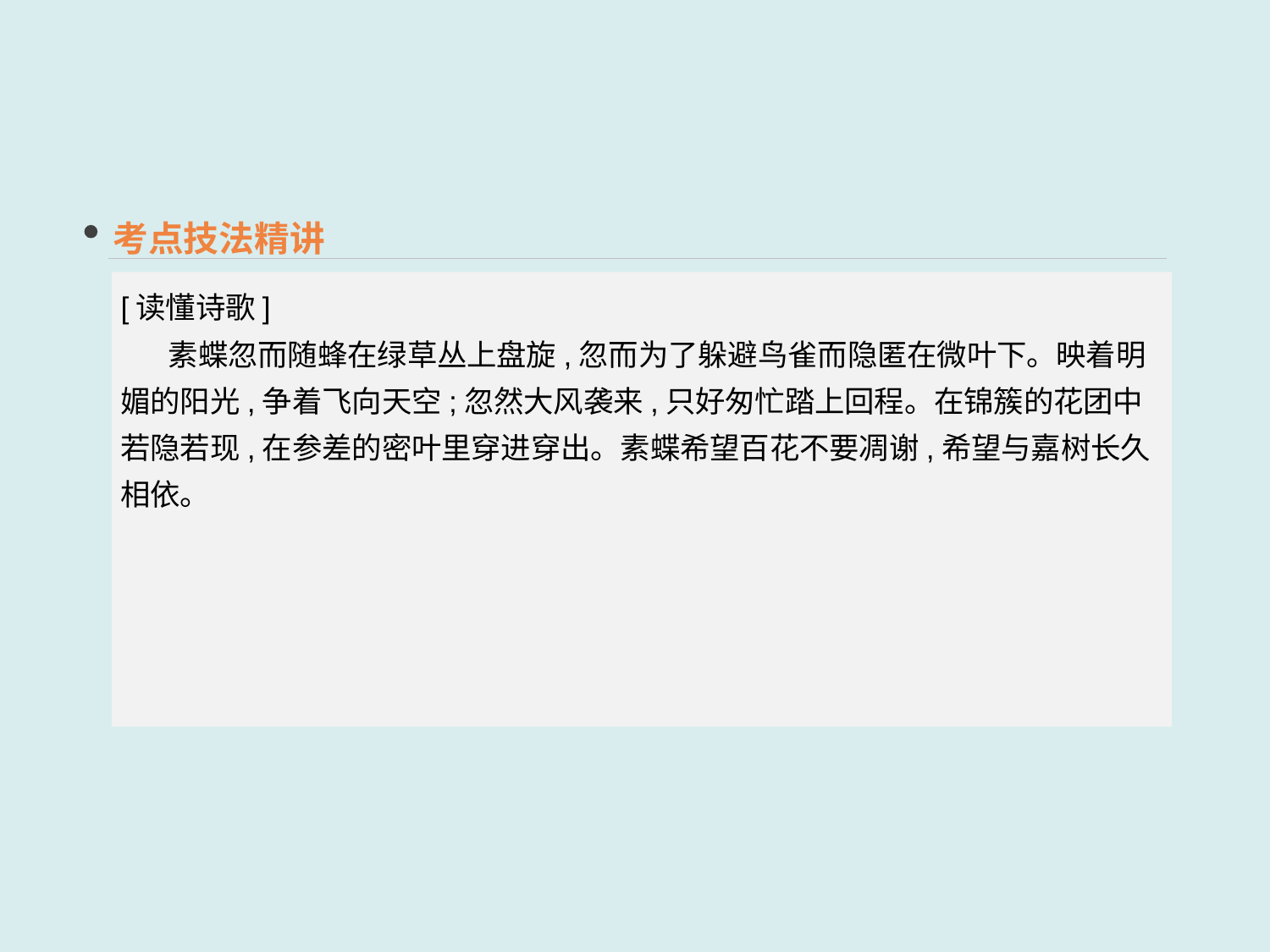

考点技法精讲

[读懂诗歌]
      素蝶忽而随蜂在绿草丛上盘旋,忽而为了躲避鸟雀而隐匿在微叶下。映着明媚的阳光,争着飞向天空;忽然大风袭来,只好匆忙踏上回程。在锦簇的花团中若隐若现,在参差的密叶里穿进穿出。素蝶希望百花不要凋谢,希望与嘉树长久相依。